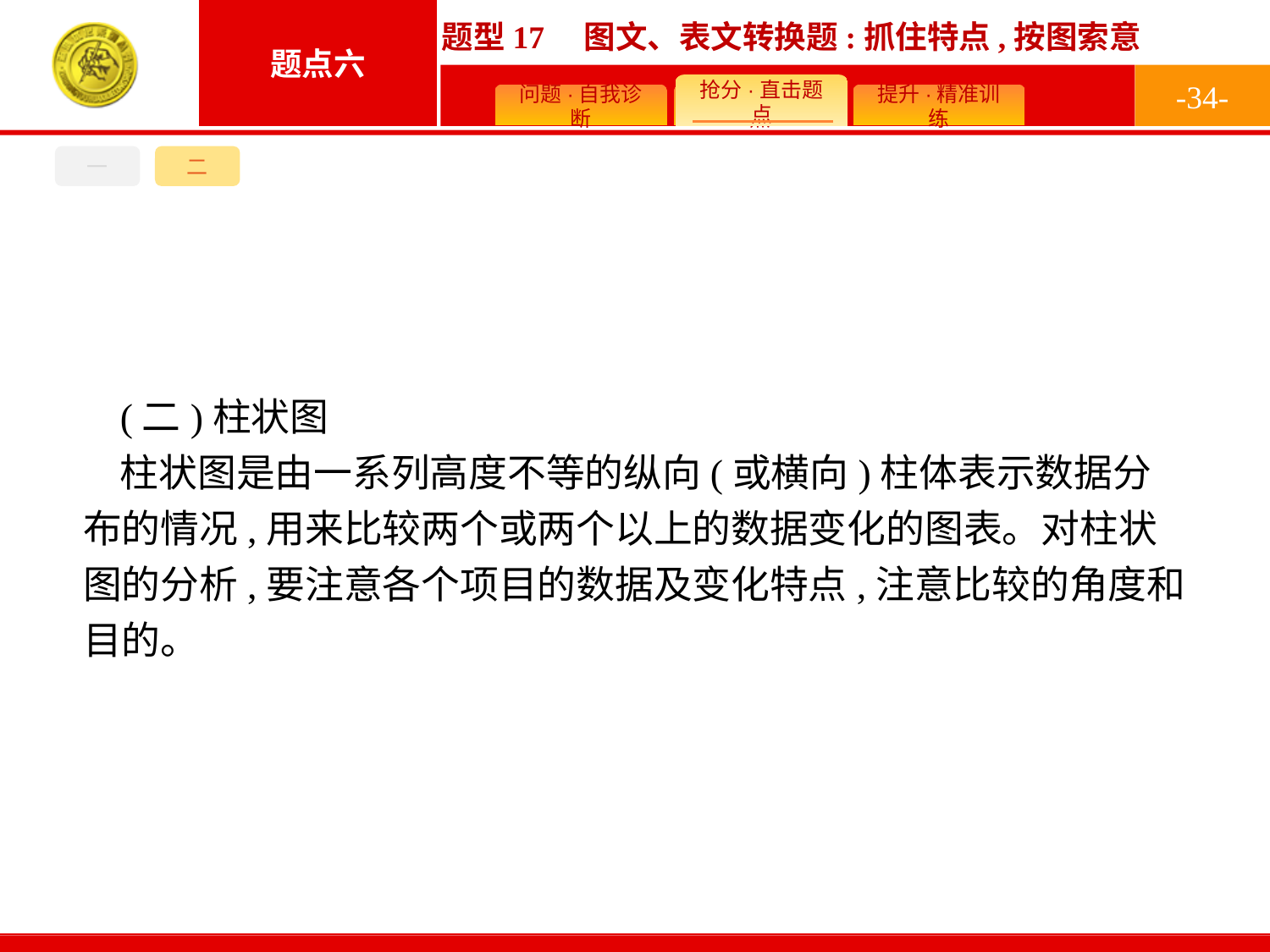

-34-
一
二
(二)柱状图
柱状图是由一系列高度不等的纵向(或横向)柱体表示数据分布的情况,用来比较两个或两个以上的数据变化的图表。对柱状图的分析,要注意各个项目的数据及变化特点,注意比较的角度和目的。